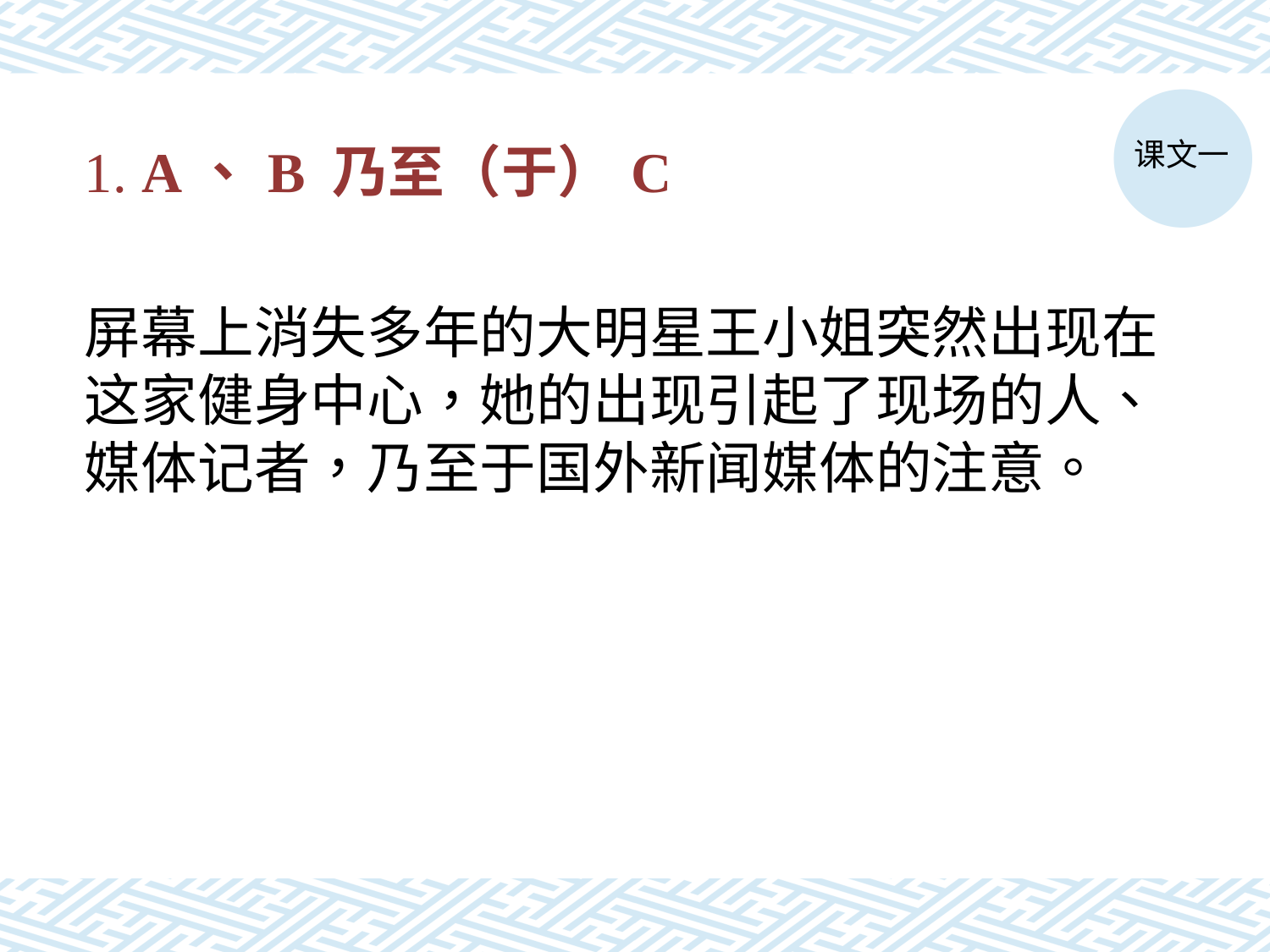

# 1. A、B 乃至（于）C
课文一

屏幕上消失多年的大明星王小姐突然出现在这家健身中心，她的出现引起了现场的人、媒体记者，乃至于国外新闻媒体的注意。